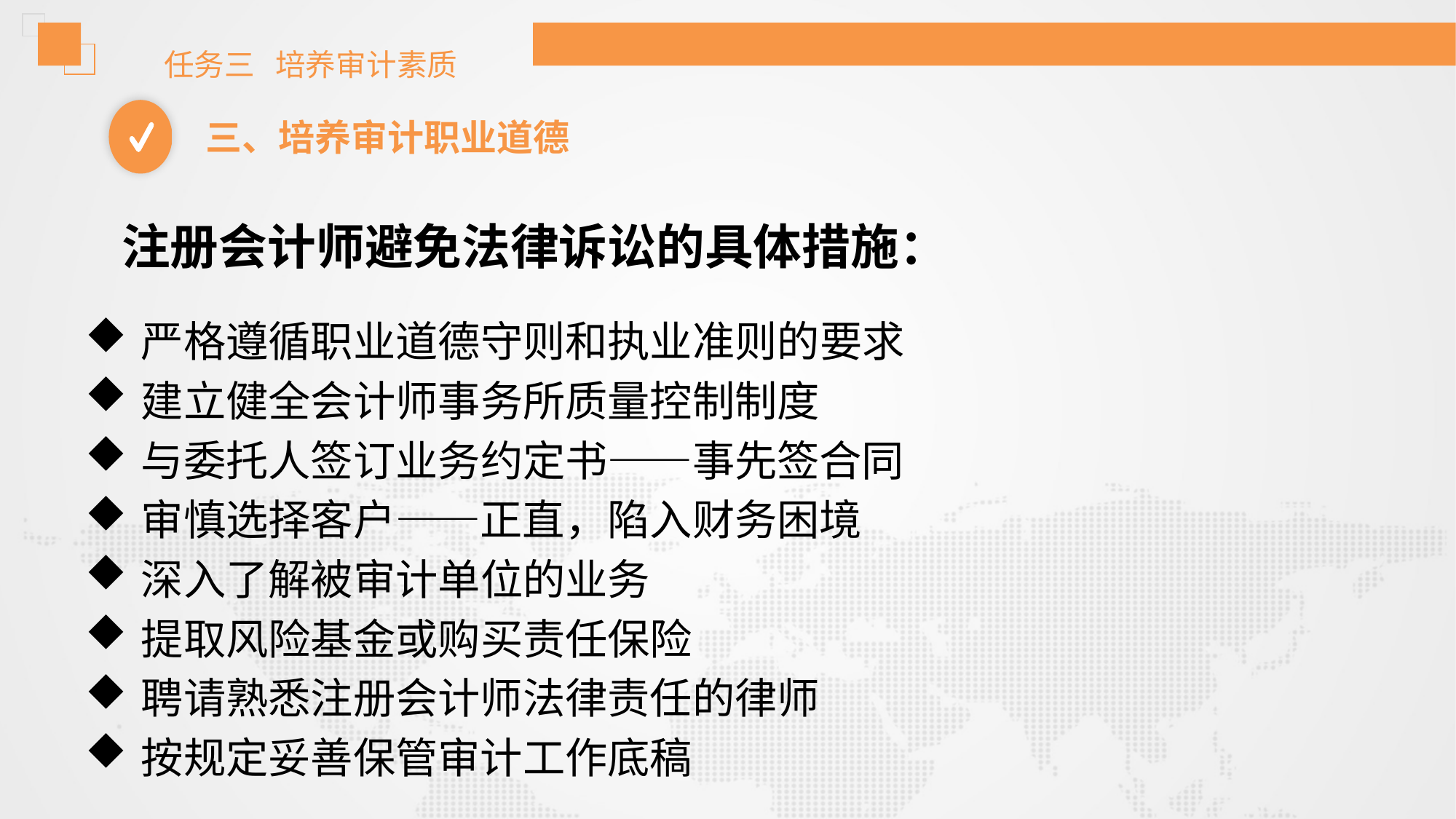

任务三   培养审计素质

三、培养审计职业道德

注册会计师避免法律诉讼的具体措施：
严格遵循职业道德守则和执业准则的要求
建立健全会计师事务所质量控制制度
与委托人签订业务约定书——事先签合同
审慎选择客户——正直，陷入财务困境
深入了解被审计单位的业务
提取风险基金或购买责任保险
聘请熟悉注册会计师法律责任的律师
按规定妥善保管审计工作底稿